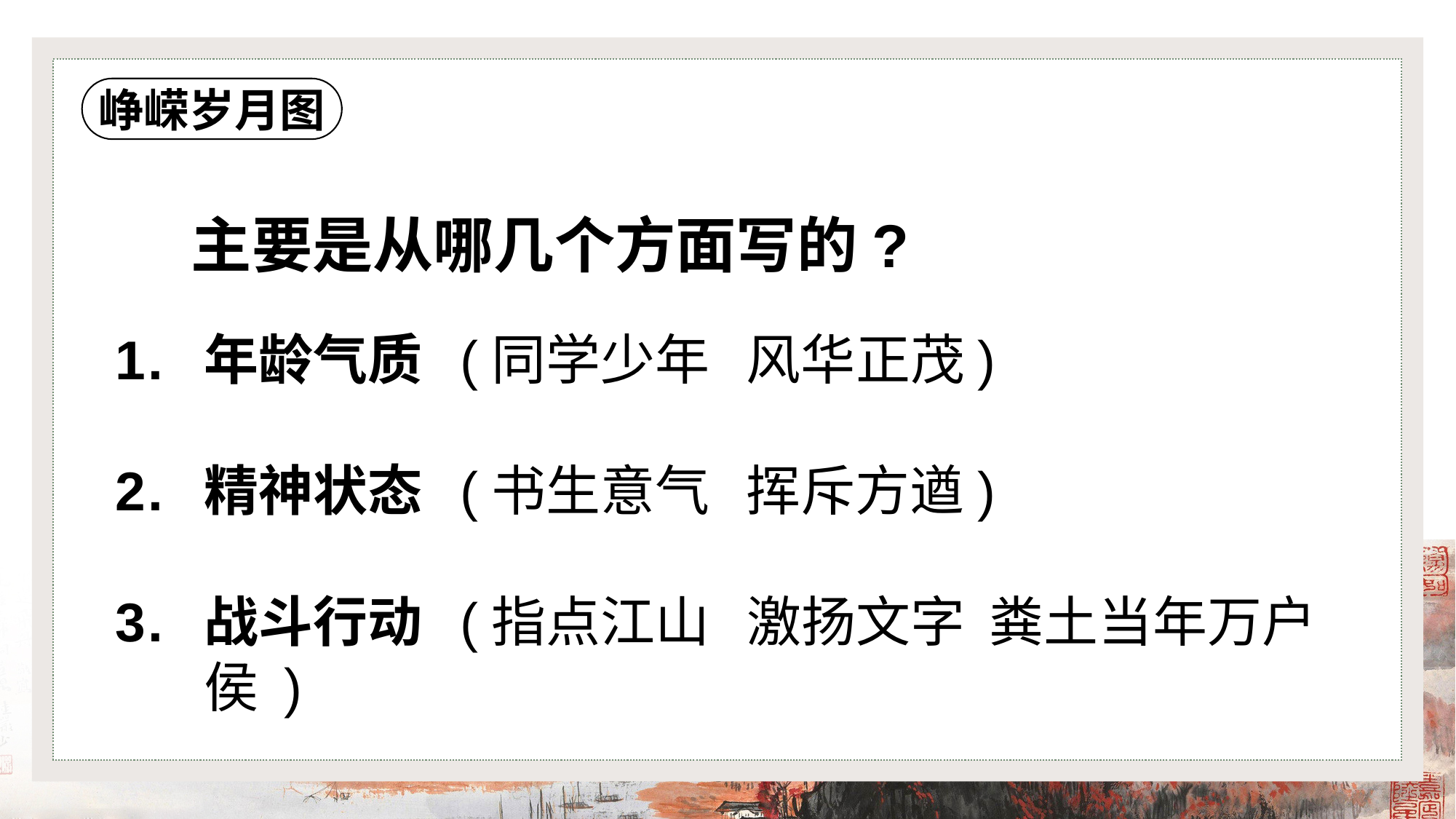

峥嵘岁月图

主要是从哪几个方面写的?
年龄气质  (同学少年   风华正茂)

精神状态  (书生意气   挥斥方遒)

战斗行动  (指点江山   激扬文字  粪土当年万户侯 )